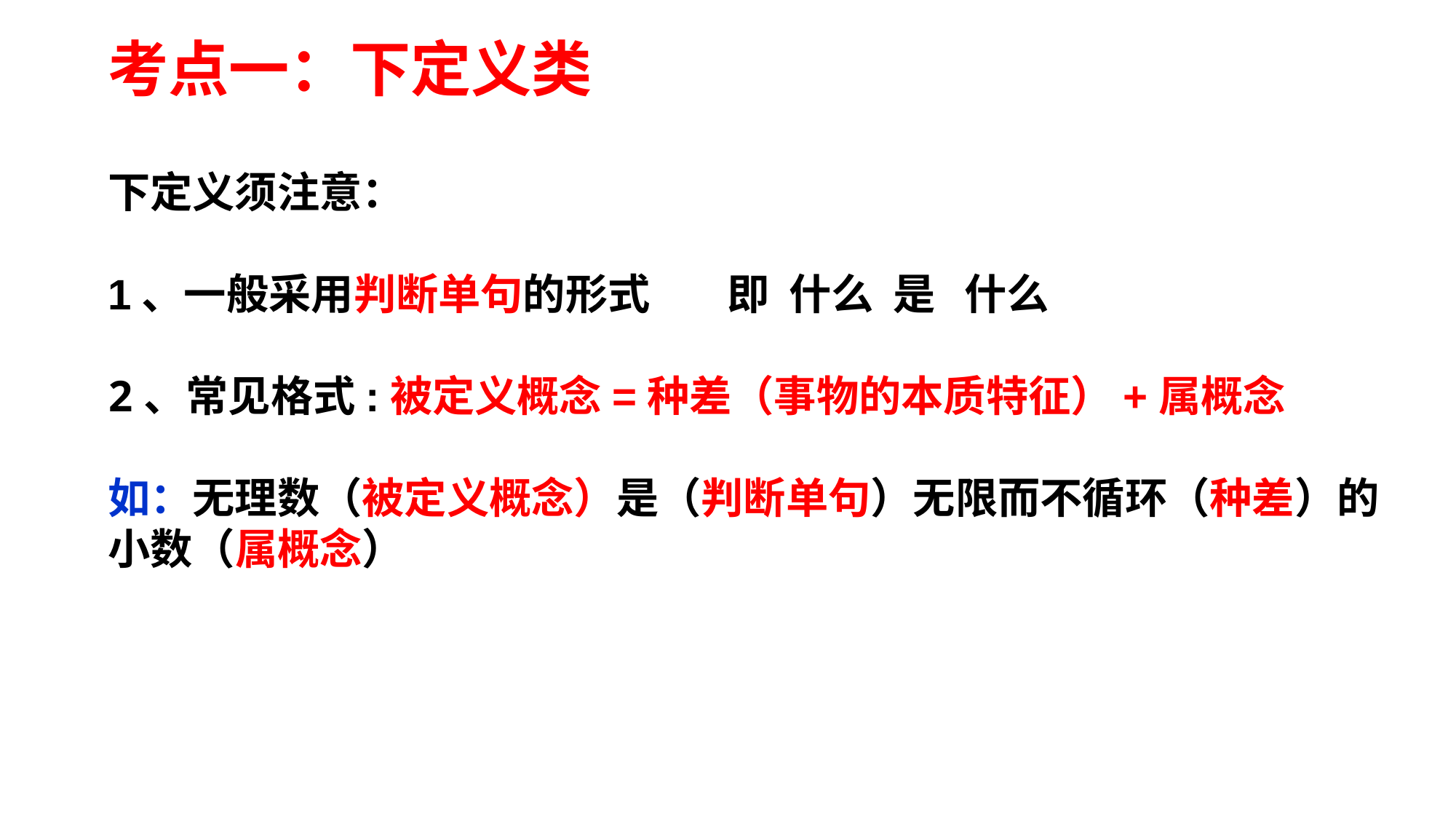

考点一：下定义类

下定义须注意：

1、一般采用判断单句的形式        即  什么  是   什么

2、常见格式:被定义概念=种差（事物的本质特征）+属概念

如：无理数（被定义概念）是（判断单句）无限而不循环（种差）的小数（属概念）